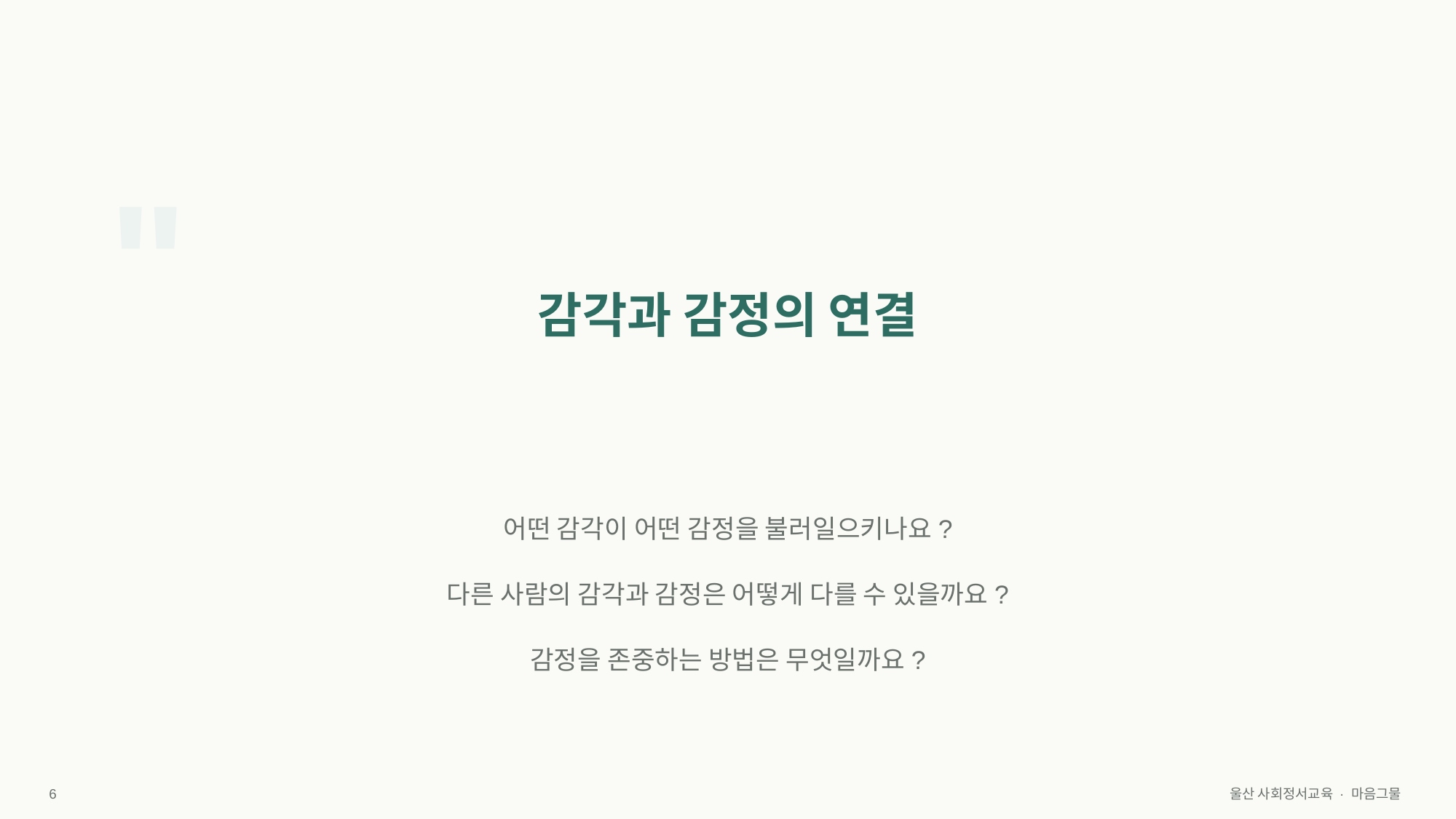

"
감각과 감정의 연결
어떤 감각이 어떤 감정을 불러일으키나요?
다른 사람의 감각과 감정은 어떻게 다를 수 있을까요?
감정을 존중하는 방법은 무엇일까요?
6
울산 사회정서교육 · 마음그물